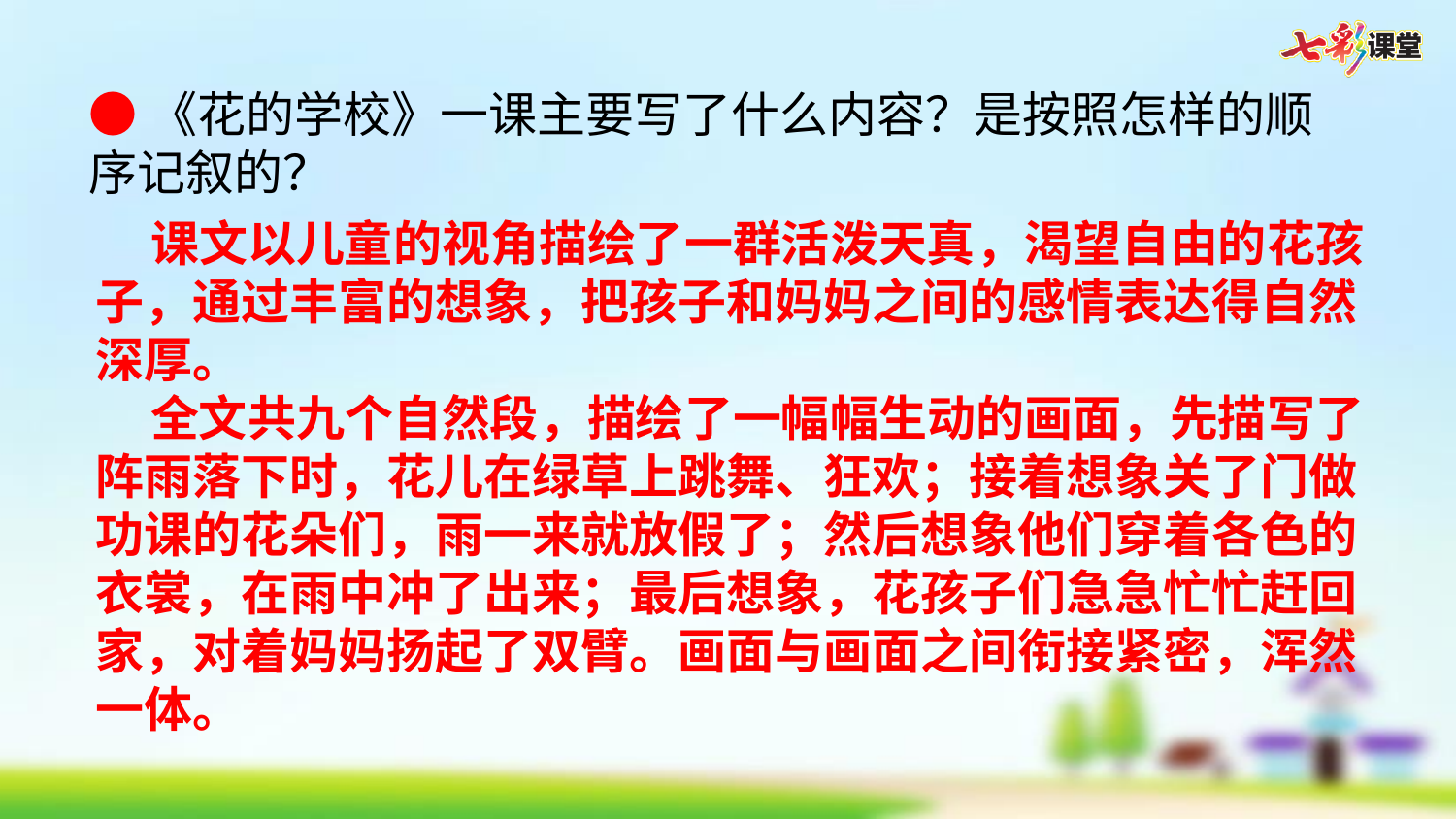

●《花的学校》一课主要写了什么内容？是按照怎样的顺序记叙的？
    课文以儿童的视角描绘了一群活泼天真，渴望自由的花孩子，通过丰富的想象，把孩子和妈妈之间的感情表达得自然深厚。
    全文共九个自然段，描绘了一幅幅生动的画面，先描写了阵雨落下时，花儿在绿草上跳舞、狂欢；接着想象关了门做功课的花朵们，雨一来就放假了；然后想象他们穿着各色的衣裳，在雨中冲了出来；最后想象，花孩子们急急忙忙赶回家，对着妈妈扬起了双臂。画面与画面之间衔接紧密，浑然一体。